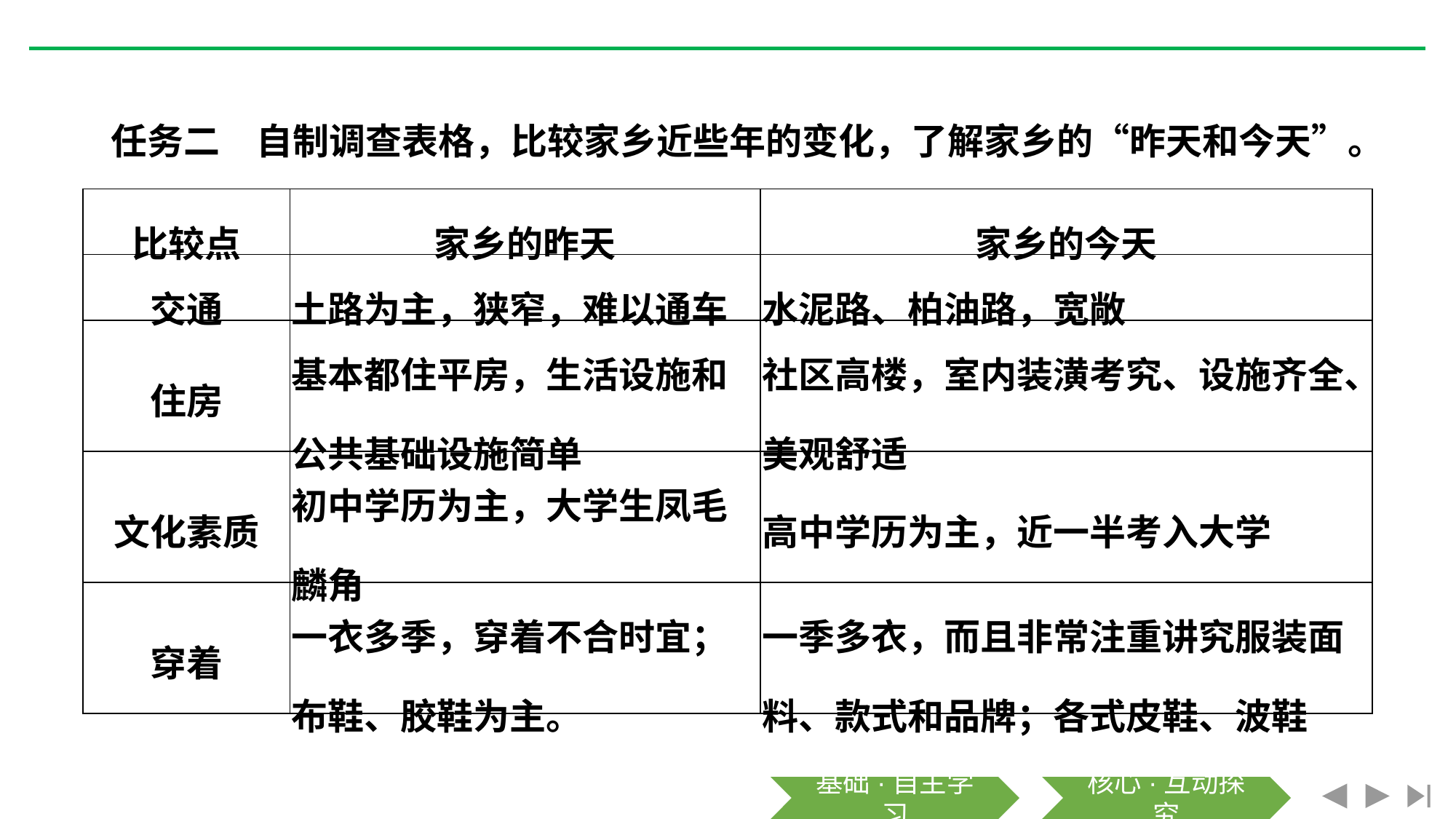

任务二　自制调查表格，比较家乡近些年的变化，了解家乡的“昨天和今天”。
| 比较点 | 家乡的昨天 | 家乡的今天 |
| --- | --- | --- |
| 交通 | 土路为主，狭窄，难以通车 | 水泥路、柏油路，宽敞 |
| 住房 | 基本都住平房，生活设施和公共基础设施简单 | 社区高楼，室内装潢考究、设施齐全、美观舒适 |
| 文化素质 | 初中学历为主，大学生凤毛麟角 | 高中学历为主，近一半考入大学 |
| 穿着 | 一衣多季，穿着不合时宜；布鞋、胶鞋为主。 | 一季多衣，而且非常注重讲究服装面料、款式和品牌；各式皮鞋、波鞋 |